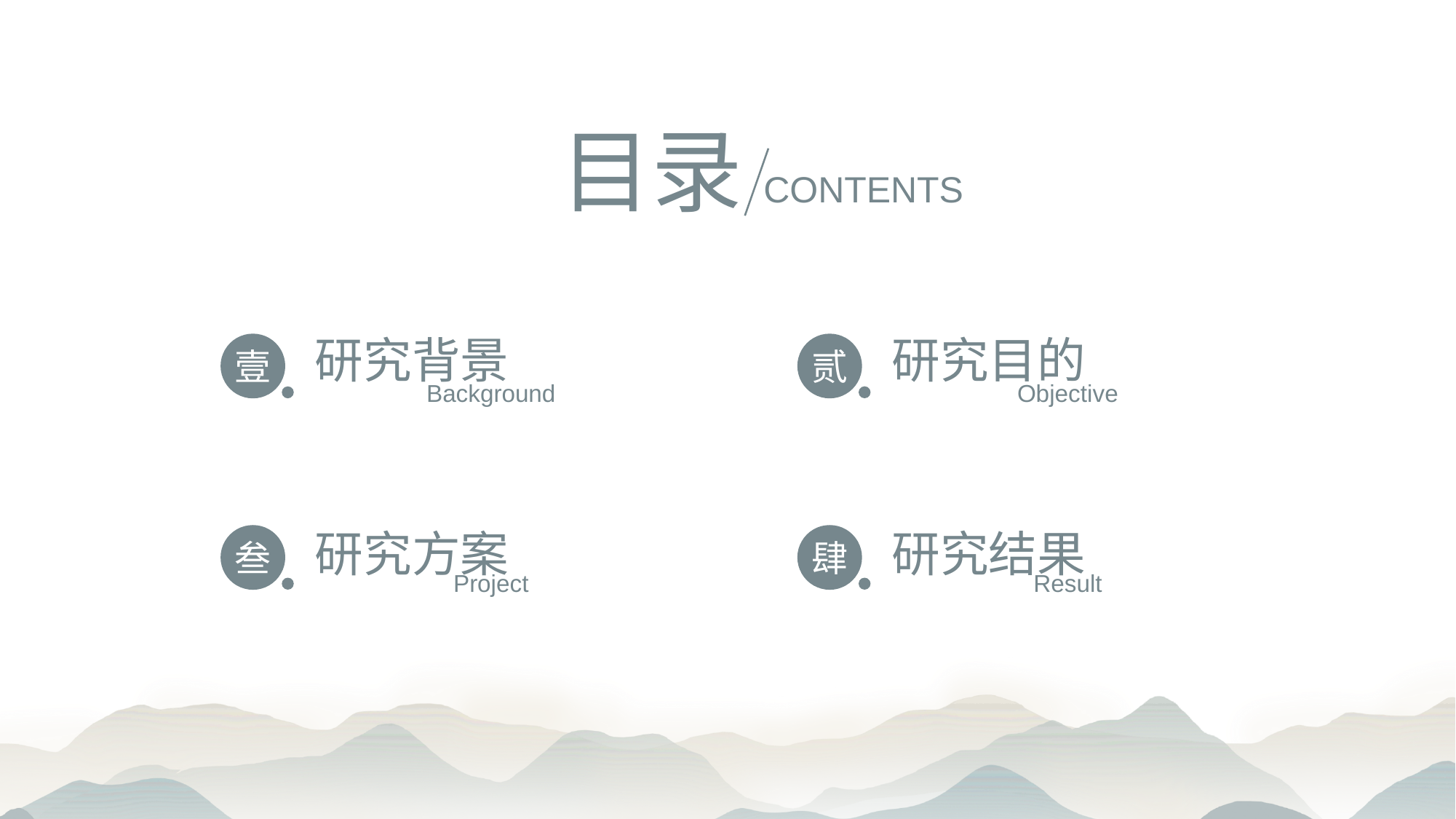

目录
CONTENTS
研究背景
研究目的

贰
壹
Background
Objective

研究方案
研究结果

叁
肆
Project
Result